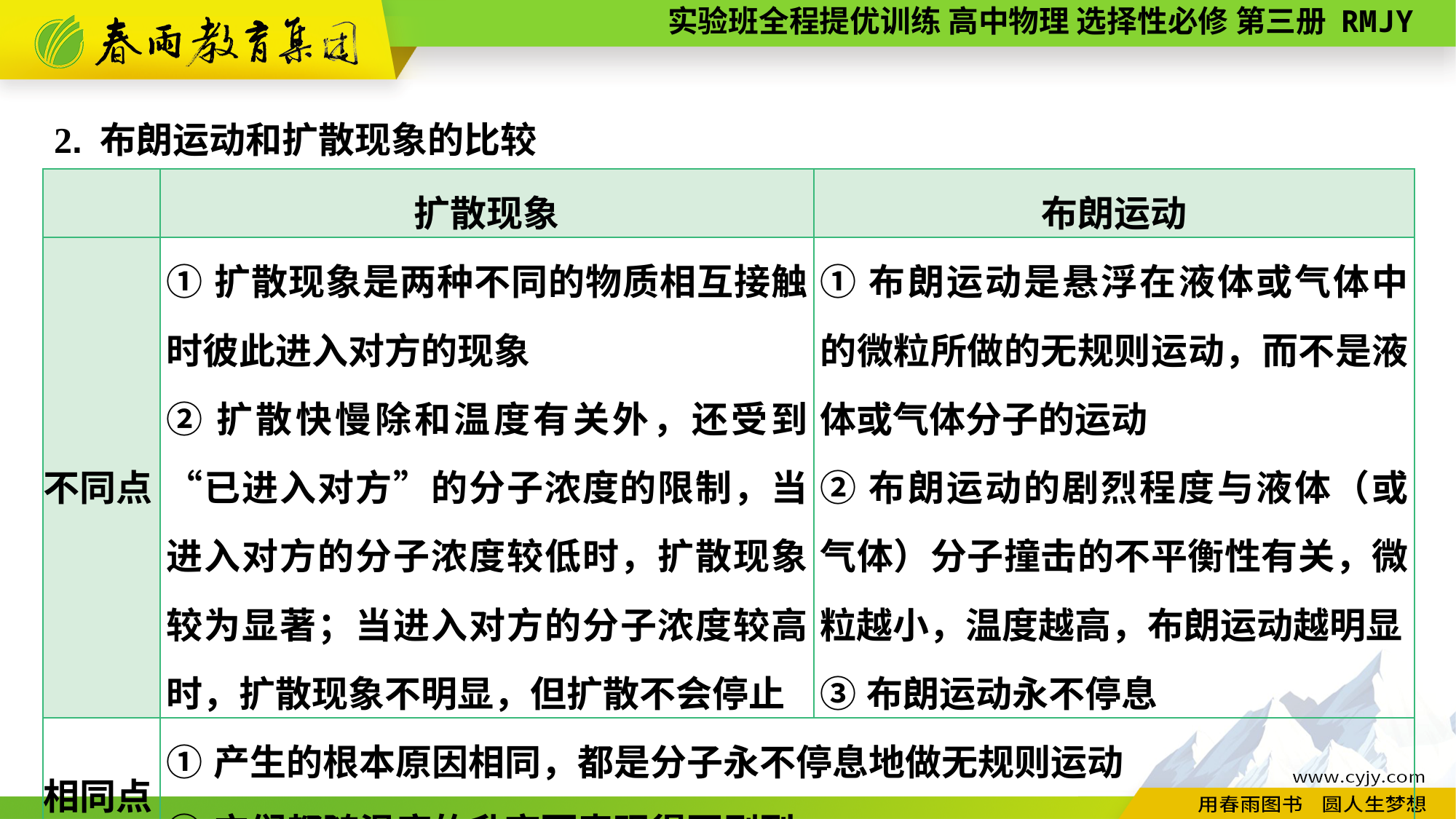

2. 布朗运动和扩散现象的比较
|  | 扩散现象 | 布朗运动 |
| --- | --- | --- |
| 不同点 | ①扩散现象是两种不同的物质相互接触时彼此进入对方的现象 ②扩散快慢除和温度有关外，还受到“已进入对方”的分子浓度的限制，当进入对方的分子浓度较低时，扩散现象较为显著；当进入对方的分子浓度较高时，扩散现象不明显，但扩散不会停止 | ①布朗运动是悬浮在液体或气体中的微粒所做的无规则运动，而不是液体或气体分子的运动 ②布朗运动的剧烈程度与液体（或气体）分子撞击的不平衡性有关，微粒越小，温度越高，布朗运动越明显 ③布朗运动永不停息 |
| 相同点 | ①产生的根本原因相同，都是分子永不停息地做无规则运动 ②它们都随温度的升高而表现得更剧烈 |  |